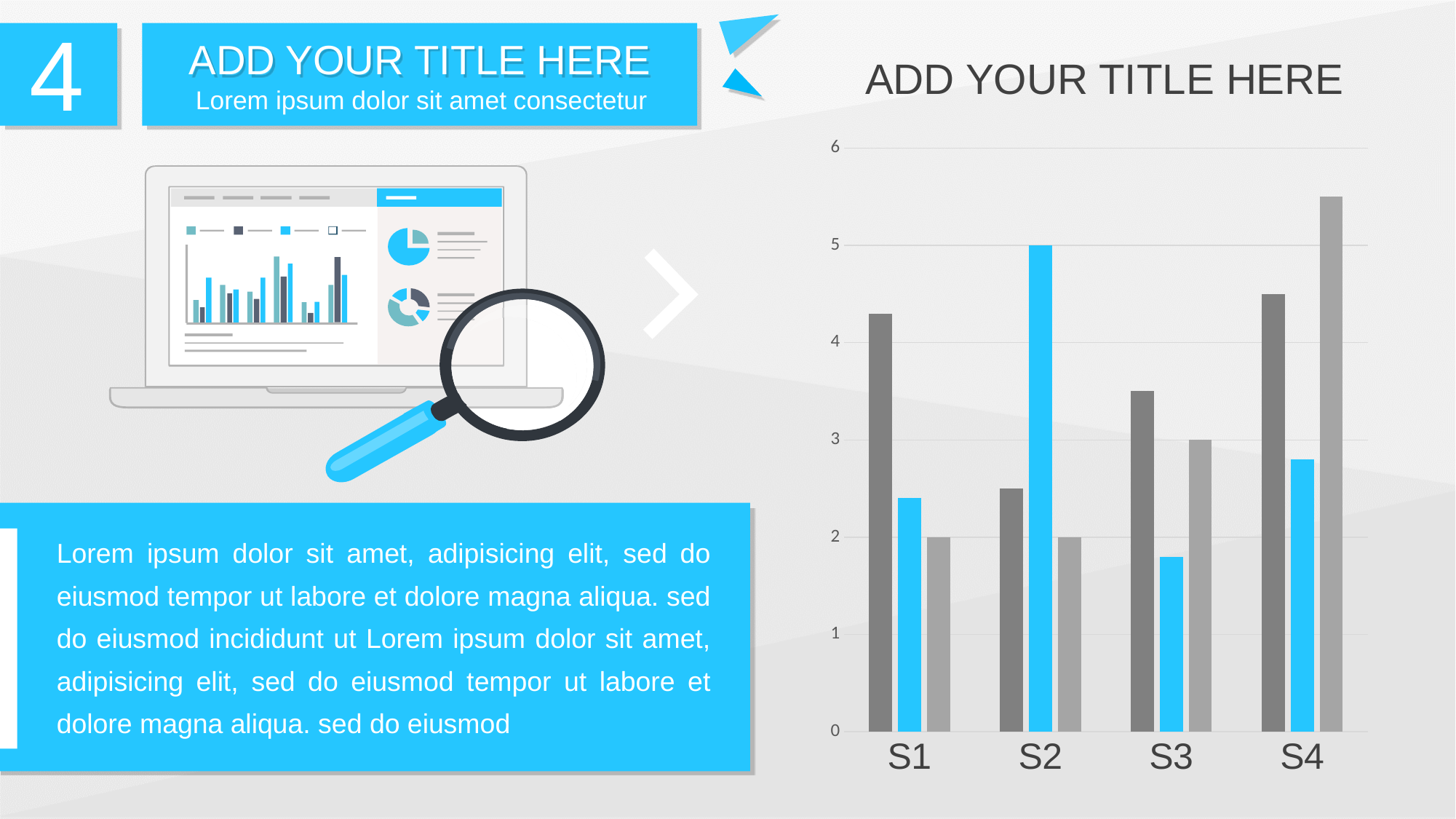

4

ADD YOUR TITLE HERE
ADD YOUR TITLE HERE

Lorem ipsum dolor sit amet consectetur

### Chart

| Category | 系列 1 | 系列 2 | 系列 3 |
|---|---|---|---|
| S1 | 4.3 | 2.4 | 2.0 |
| S2 | 2.5 | 5.0 | 2.0 |
| S3 | 3.5 | 1.8 | 3.0 |
| S4 | 4.5 | 2.8 | 5.5 |

Lorem ipsum dolor sit amet, adipisicing elit, sed do eiusmod tempor ut labore et dolore magna aliqua. sed do eiusmod incididunt ut Lorem ipsum dolor sit amet, adipisicing elit, sed do eiusmod tempor ut labore et dolore magna aliqua. sed do eiusmod